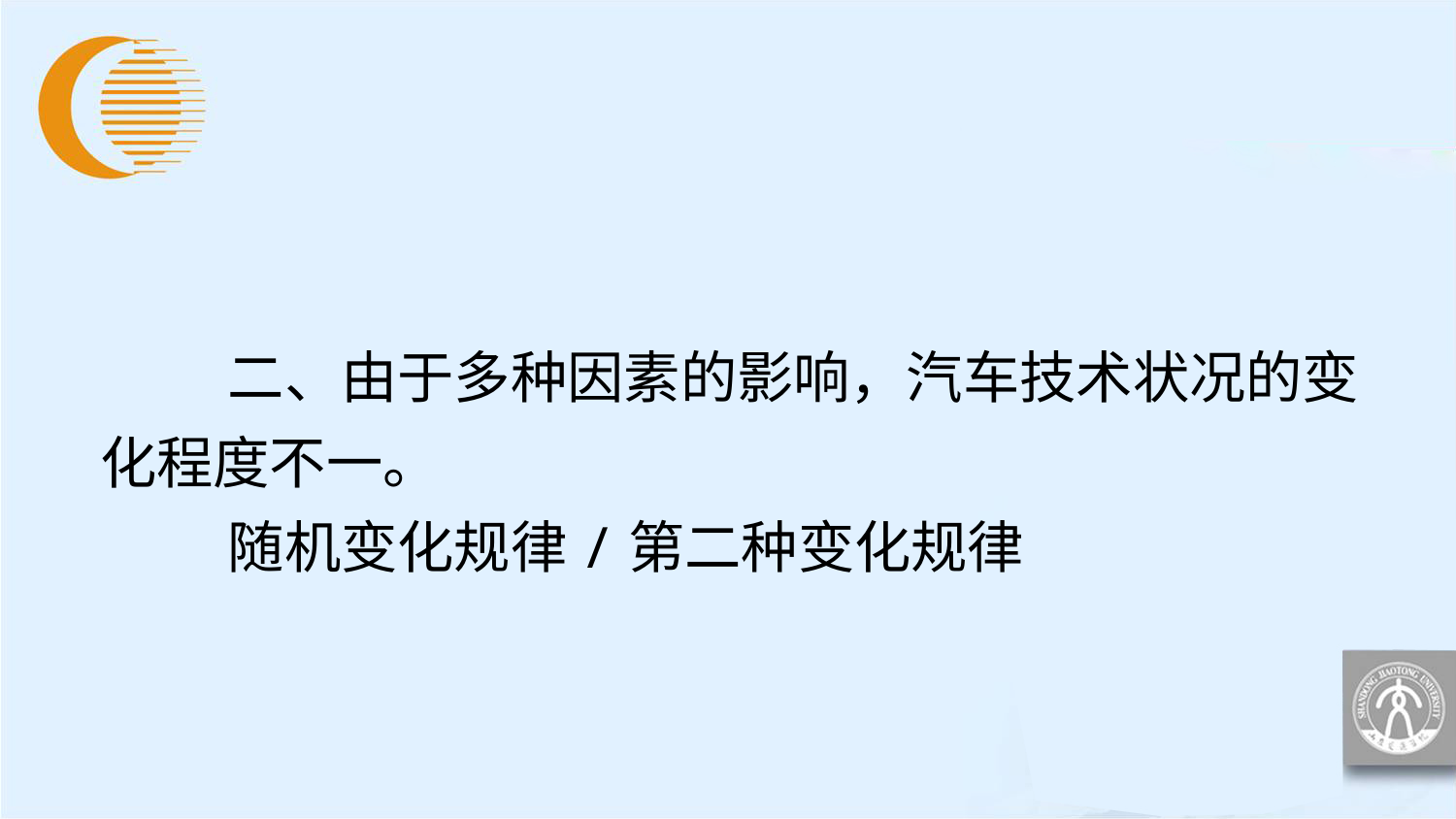

二、由于多种因素的影响，汽车技术状况的变化程度不一。
随机变化规律/第二种变化规律